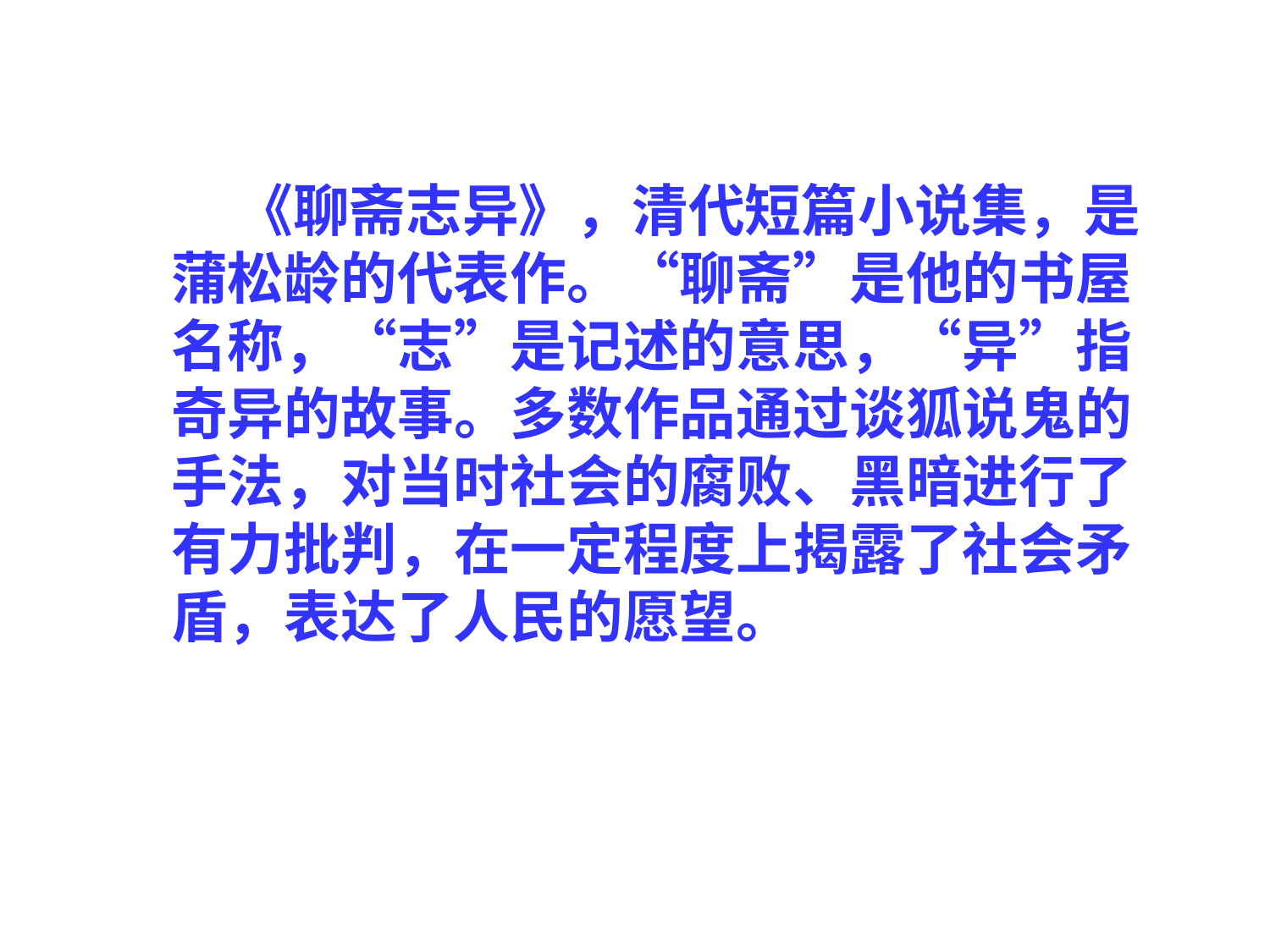

《聊斋志异》，清代短篇小说集，是蒲松龄的代表作。“聊斋”是他的书屋名称，“志”是记述的意思，“异”指奇异的故事。多数作品通过谈狐说鬼的手法，对当时社会的腐败、黑暗进行了有力批判，在一定程度上揭露了社会矛盾，表达了人民的愿望。